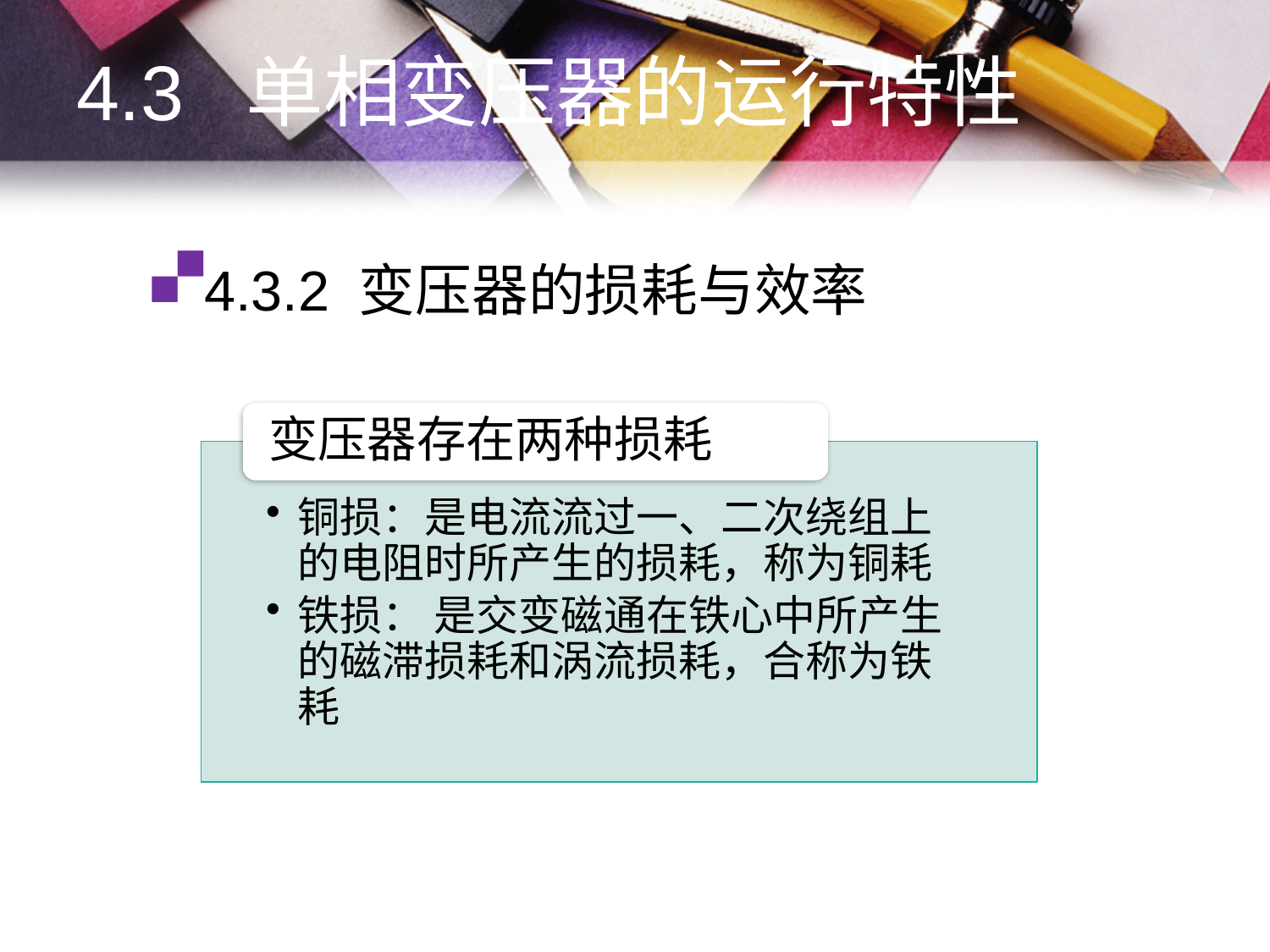

4.3  单相变压器的运行特性
# 4.3.2 变压器的损耗与效率
铜损：是电流流过一、二次绕组上的电阻时所产生的损耗，称为铜耗
铁损： 是交变磁通在铁心中所产生的磁滞损耗和涡流损耗，合称为铁耗
变压器存在两种损耗